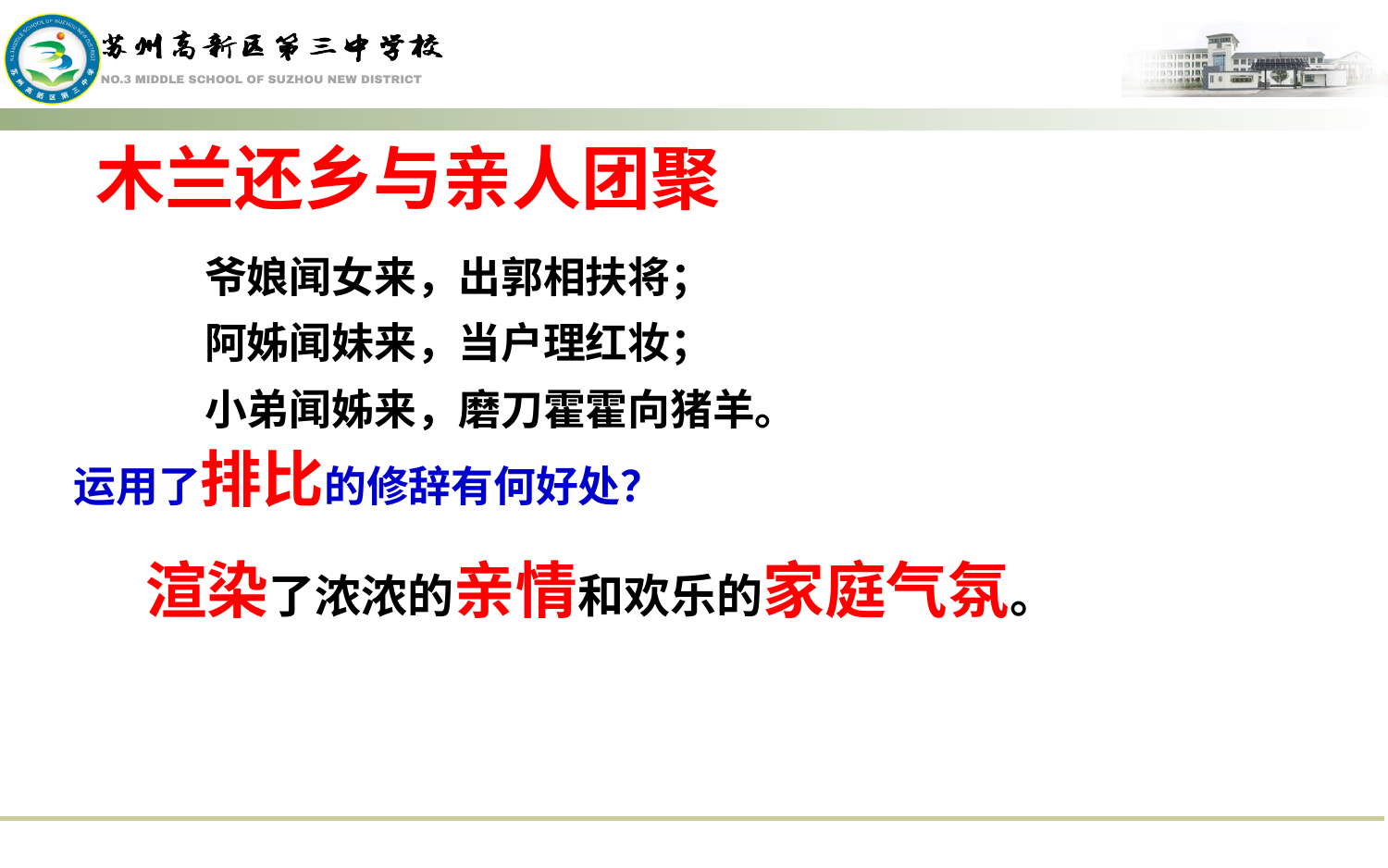

木兰还乡与亲人团聚
爷娘闻女来，出郭相扶将；
阿姊闻妹来，当户理红妆；
小弟闻姊来，磨刀霍霍向猪羊。
运用了排比的修辞有何好处？
渲染了浓浓的亲情和欢乐的家庭气氛。